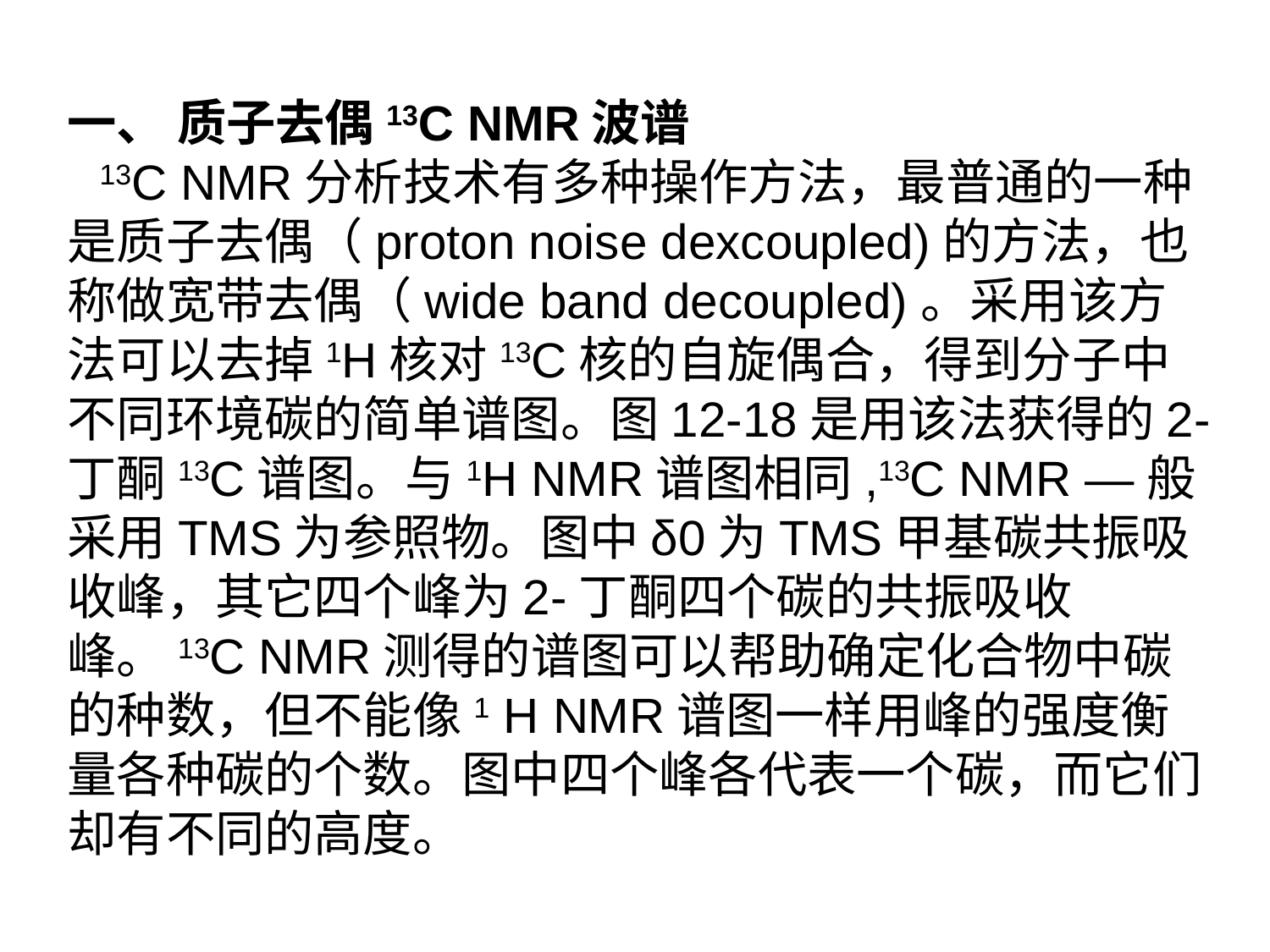

一、 质子去偶13C NMR波谱
    13C NMR分析技术有多种操作方法，最普通的一种是质子去偶（proton noise dexcoupled)的方法，也称做宽带去偶（wide band decoupled)。采用该方法可以去掉1H核对13C核的自旋偶合，得到分子中不同环境碳的简单谱图。图12-18是用该法获得的2-丁酮13C谱图。与1H NMR谱图相同,13C NMR —般采用TMS为参照物。图中δ0为TMS甲基碳共振吸收峰，其它四个峰为2-丁酮四个碳的共振吸收峰。13C NMR测得的谱图可以帮助确定化合物中碳的种数，但不能像1 H NMR谱图一样用峰的强度衡量各种碳的个数。图中四个峰各代表一个碳，而它们却有不同的高度。